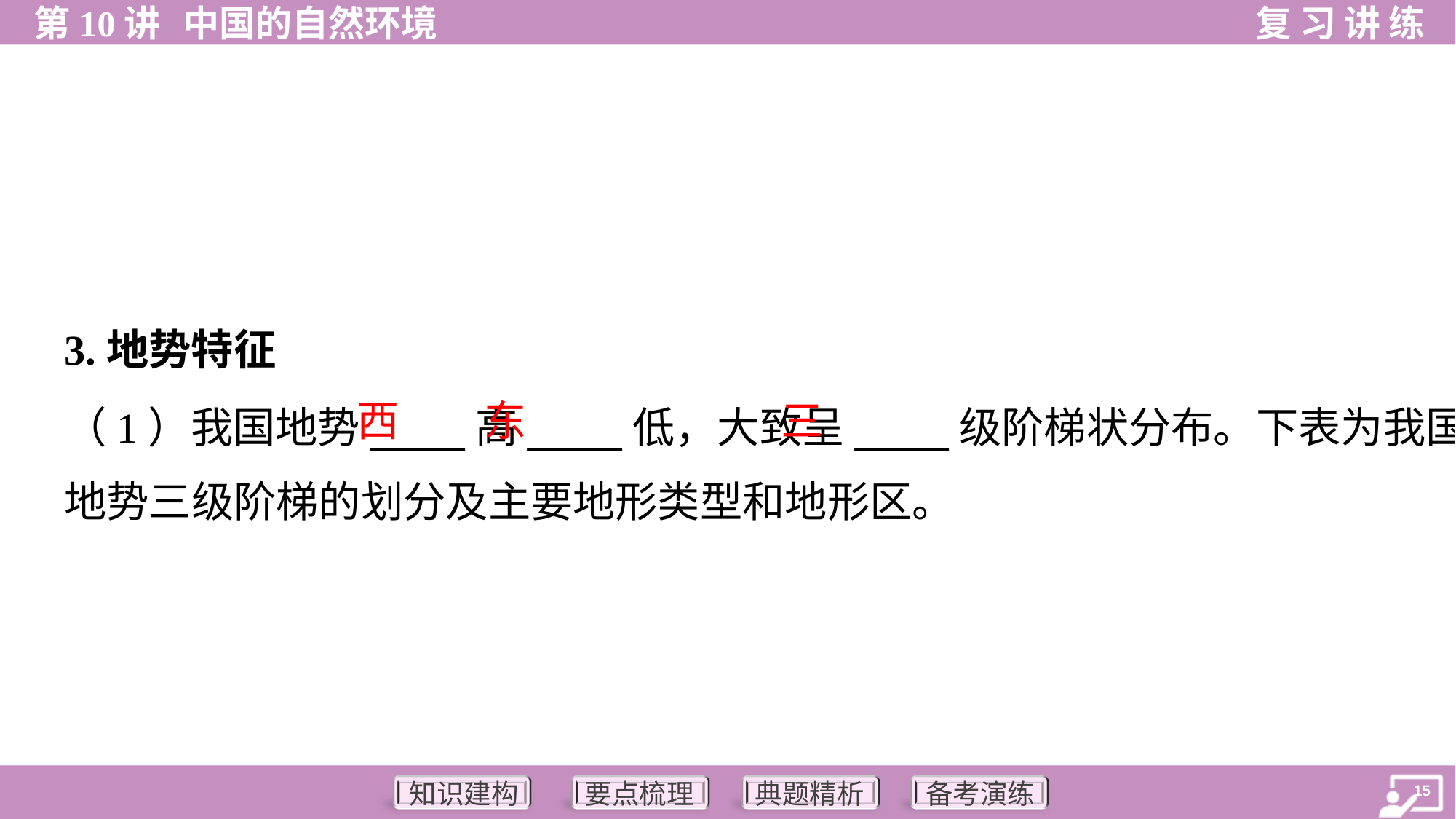

3.地势特征
西
东
三
（1）我国地势____高____低，大致呈____级阶梯状分布。下表为我国
地势三级阶梯的划分及主要地形类型和地形区。